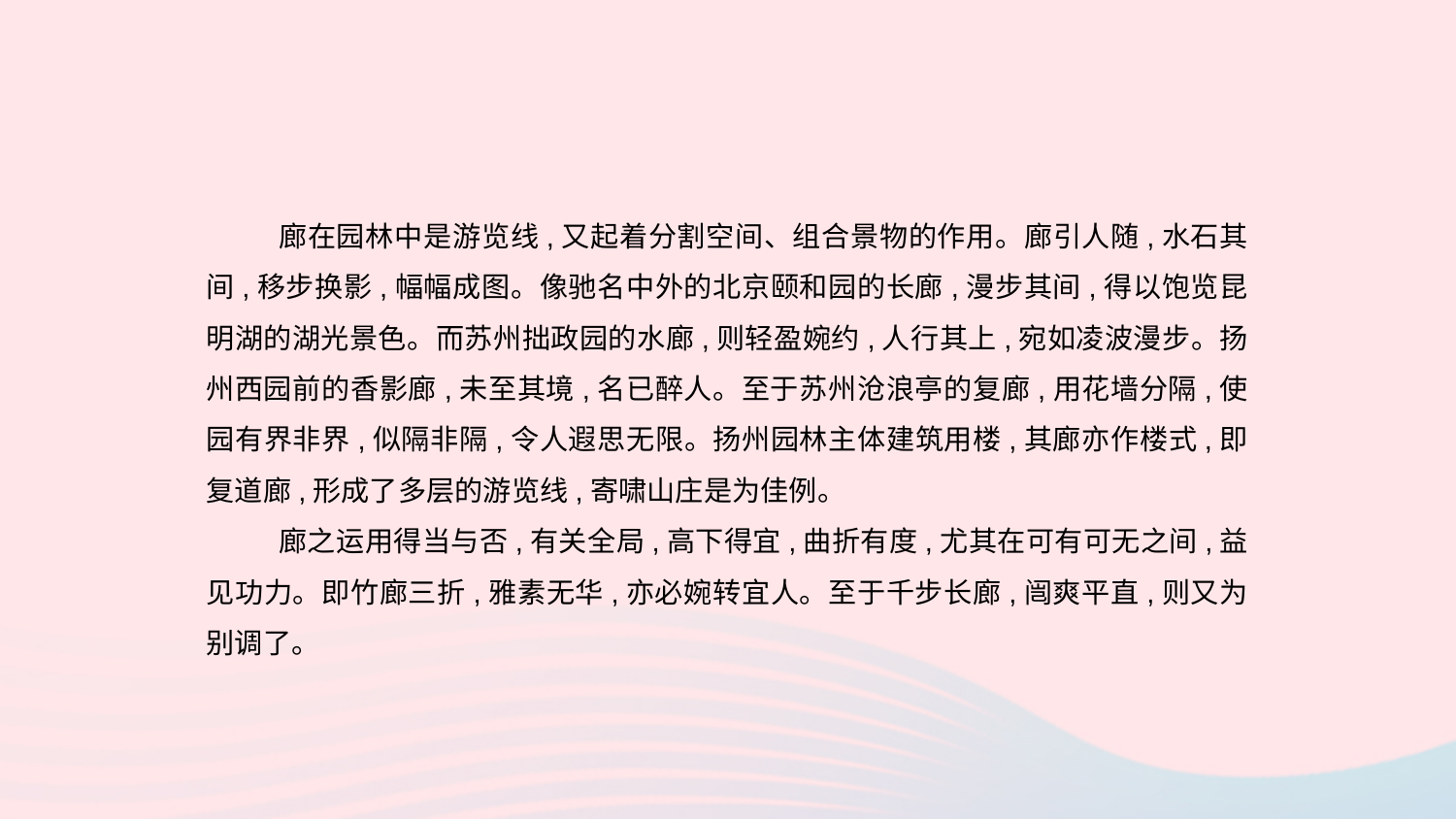

廊在园林中是游览线,又起着分割空间、组合景物的作用。廊引人随,水石其间,移步换影,幅幅成图。像驰名中外的北京颐和园的长廊,漫步其间,得以饱览昆明湖的湖光景色。而苏州拙政园的水廊,则轻盈婉约,人行其上,宛如凌波漫步。扬州西园前的香影廊,未至其境,名已醉人。至于苏州沧浪亭的复廊,用花墙分隔,使园有界非界,似隔非隔,令人遐思无限。扬州园林主体建筑用楼,其廊亦作楼式,即复道廊,形成了多层的游览线,寄啸山庄是为佳例。
廊之运用得当与否,有关全局,高下得宜,曲折有度,尤其在可有可无之间,益见功力。即竹廊三折,雅素无华,亦必婉转宜人。至于千步长廊,闿爽平直,则又为别调了。